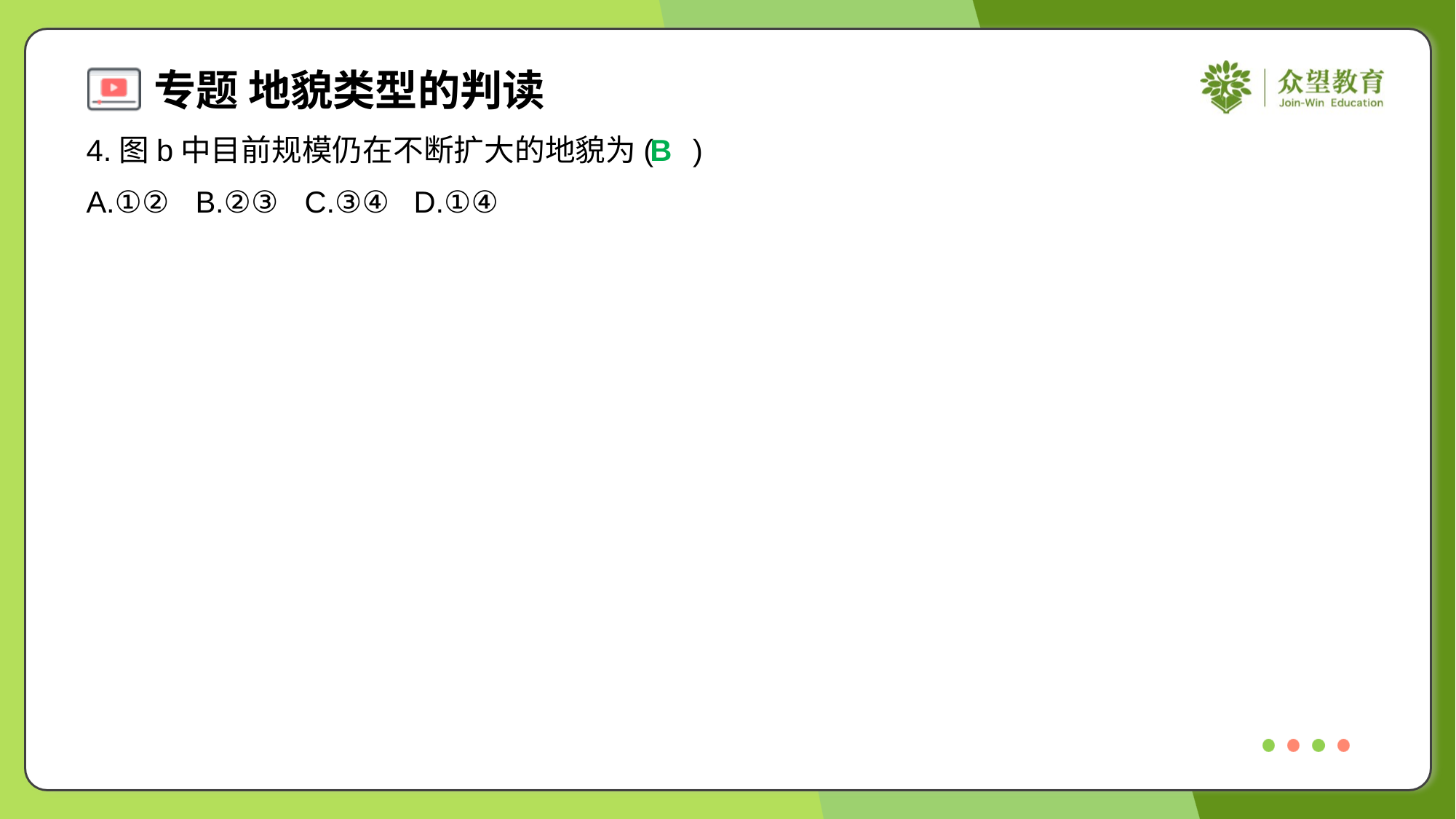

4.图b中目前规模仍在不断扩大的地貌为(     )
B
A.①②	B.②③	C.③④	D.①④